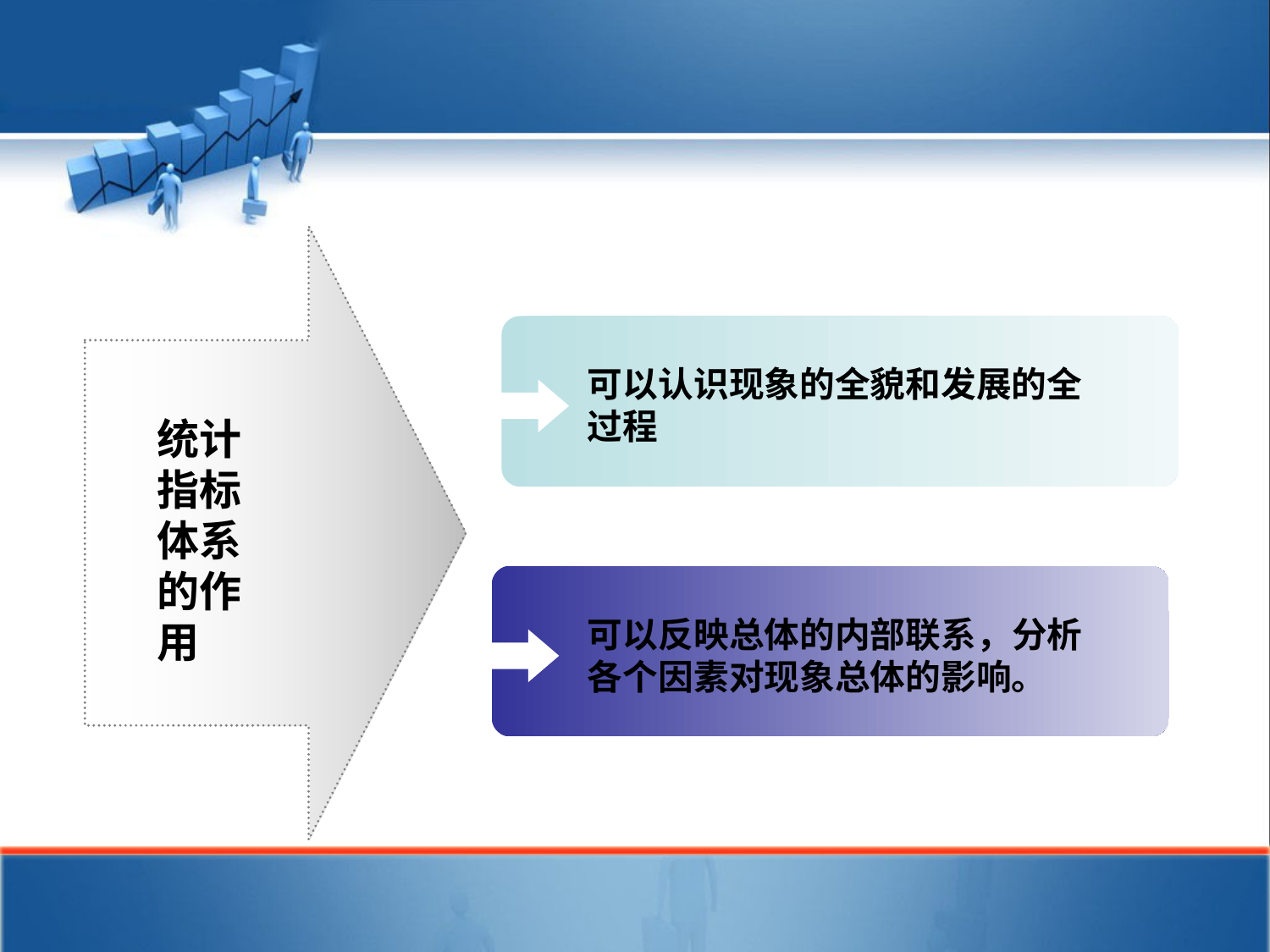

可以认识现象的全貌和发展的全过程
统计指标体系的作用

可以反映总体的内部联系，分析各个因素对现象总体的影响。